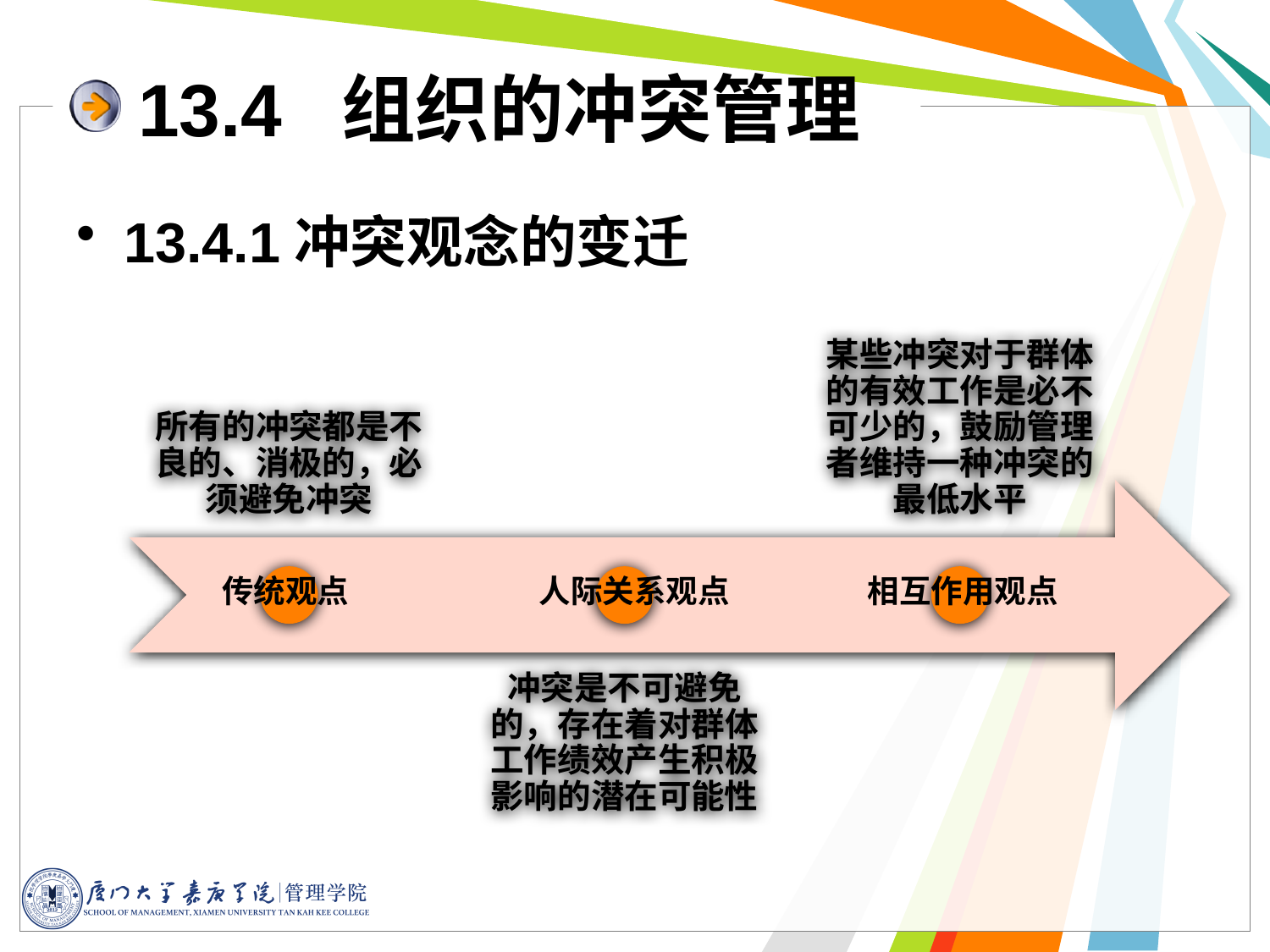

# 13.4  组织的冲突管理
13.4.1冲突观念的变迁
所有的冲突都是不良的、消极的，必须避免冲突
冲突是不可避免的，存在着对群体工作绩效产生积极影响的潜在可能性
某些冲突对于群体的有效工作是必不可少的，鼓励管理者维持一种冲突的最低水平
传统观点
人际关系观点
相互作用观点